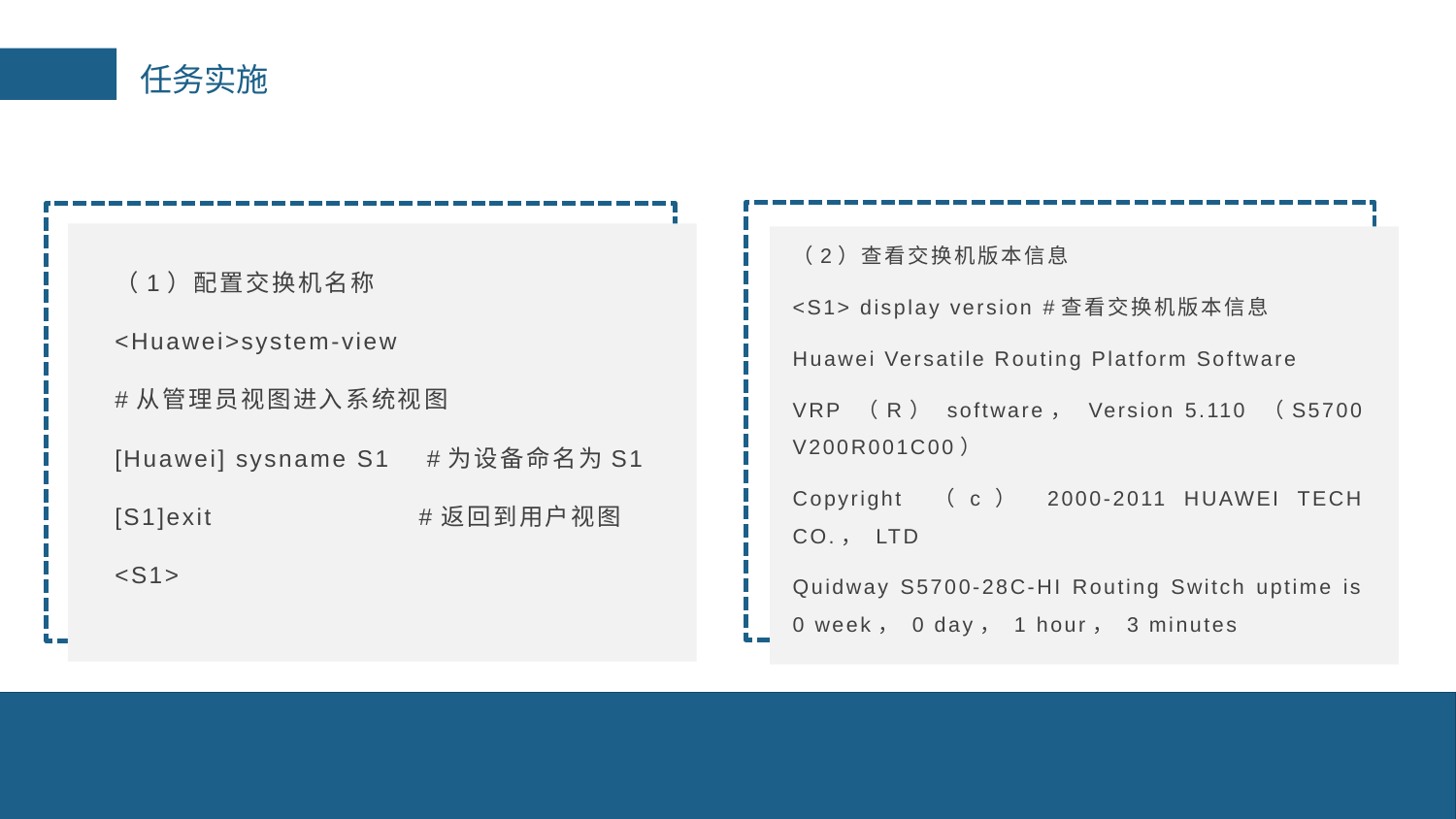

任务实施

（2）查看交换机版本信息
<S1> display version	#查看交换机版本信息
Huawei Versatile Routing Platform Software
VRP （R） software， Version 5.110 （S5700 V200R001C00）
Copyright （c） 2000-2011 HUAWEI TECH CO.， LTD
Quidway S5700-28C-HI Routing Switch uptime is 0 week， 0 day， 1 hour， 3 minutes
（1）配置交换机名称
<Huawei>system-view
#从管理员视图进入系统视图
[Huawei] sysname S1	   #为设备命名为S1
[S1]exit                       #返回到用户视图
<S1>